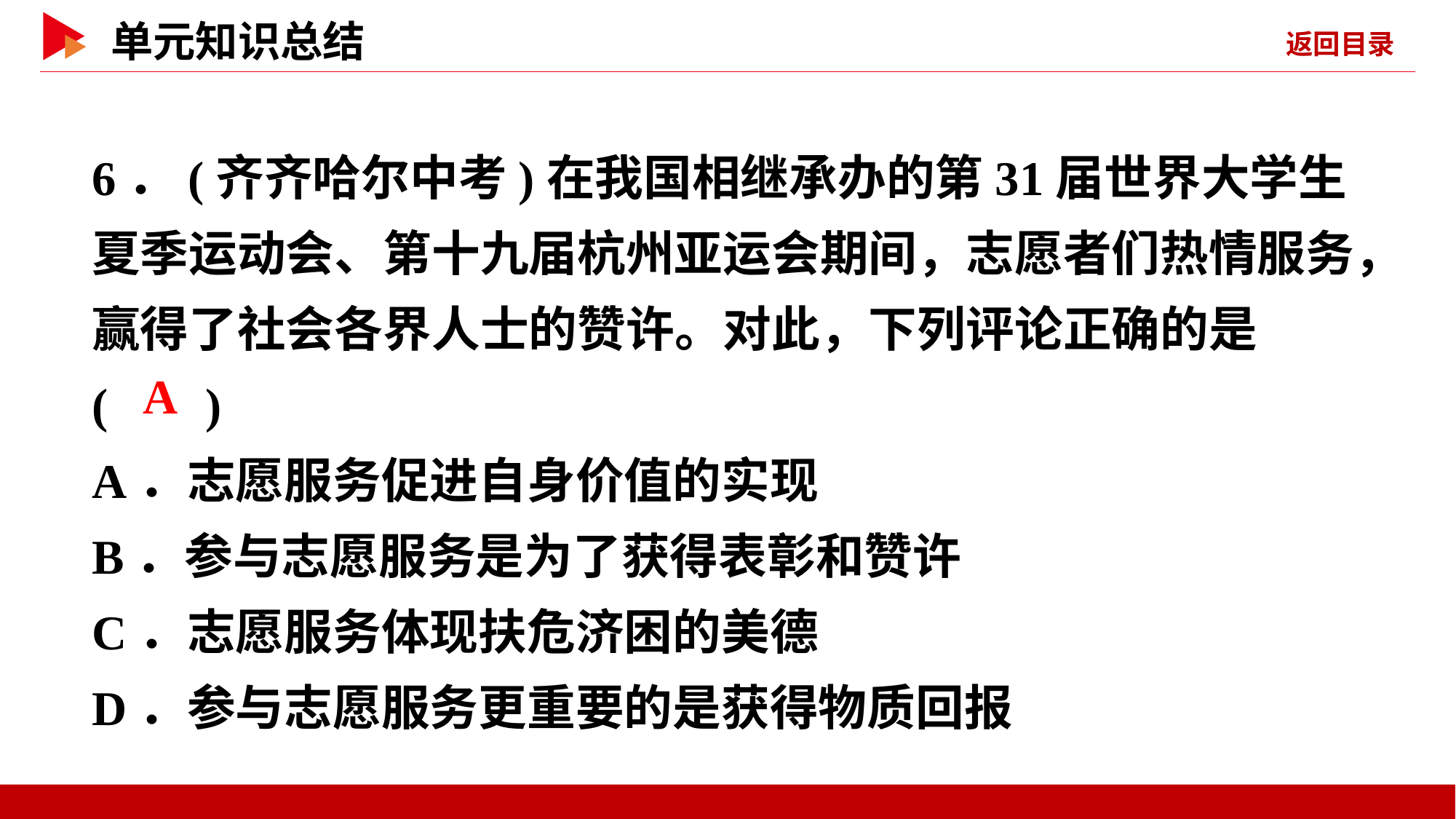

6．(齐齐哈尔中考)在我国相继承办的第31届世界大学生夏季运动会、第十九届杭州亚运会期间，志愿者们热情服务，赢得了社会各界人士的赞许。对此，下列评论正确的是
(        )
A．志愿服务促进自身价值的实现
B．参与志愿服务是为了获得表彰和赞许
C．志愿服务体现扶危济困的美德
D．参与志愿服务更重要的是获得物质回报
   A